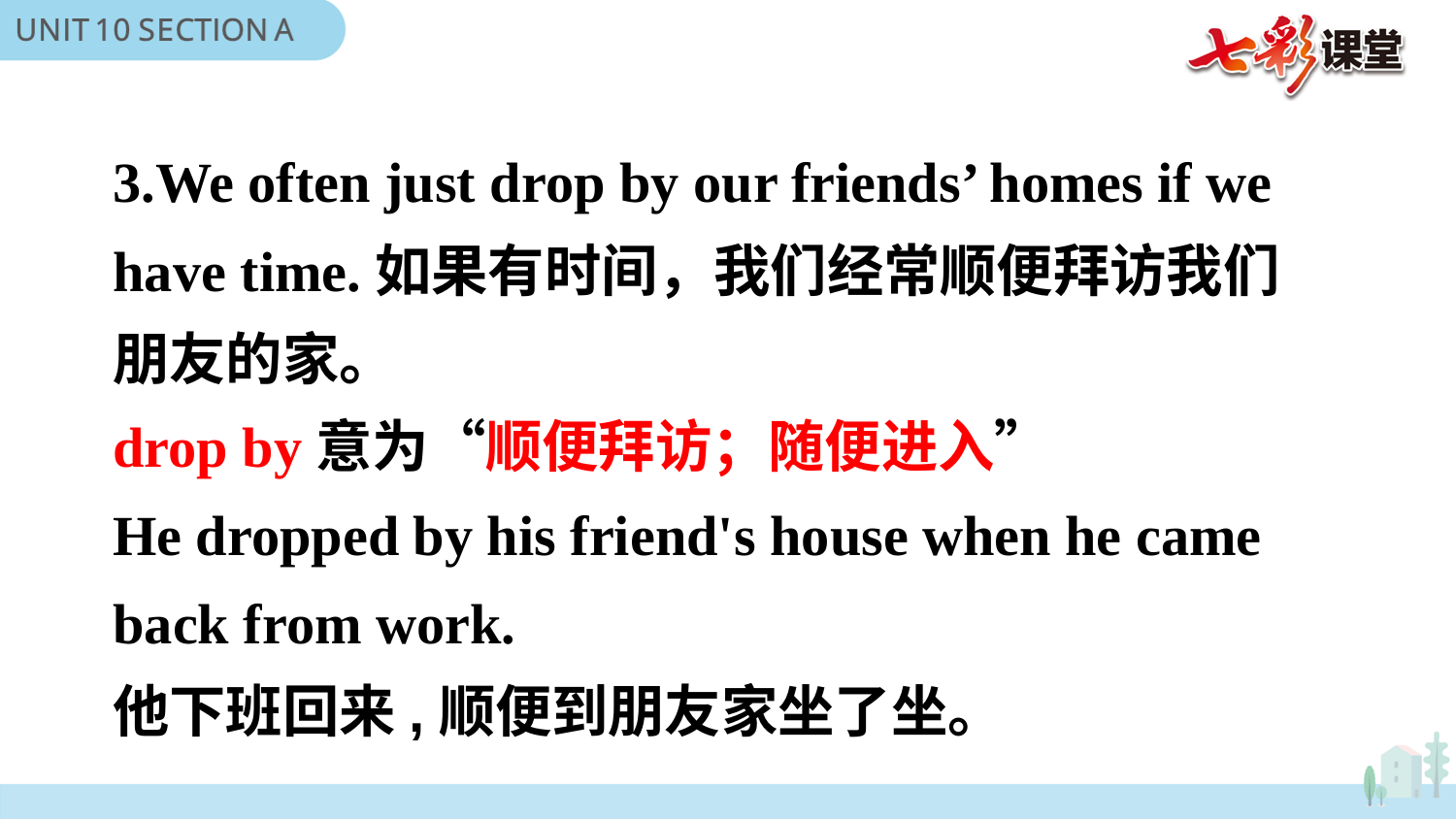

3.We often just drop by our friends’ homes if we have time.如果有时间，我们经常顺便拜访我们朋友的家。
drop by意为“顺便拜访；随便进入”
He dropped by his friend's house when he came
back from work.
他下班回来,顺便到朋友家坐了坐。